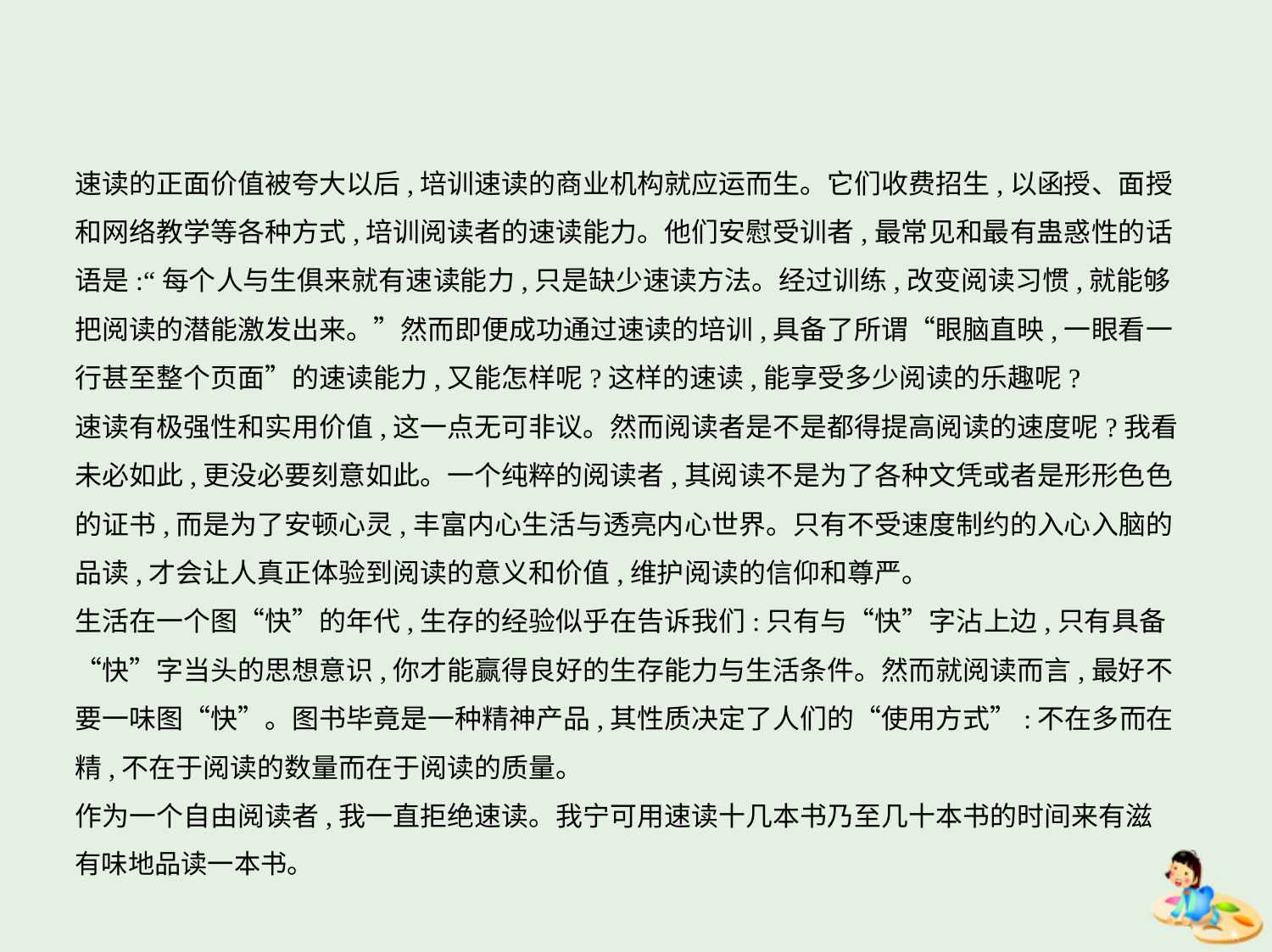

速读的正面价值被夸大以后,培训速读的商业机构就应运而生。它们收费招生,以函授、面授
和网络教学等各种方式,培训阅读者的速读能力。他们安慰受训者,最常见和最有蛊惑性的话
语是:“每个人与生俱来就有速读能力,只是缺少速读方法。经过训练,改变阅读习惯,就能够
把阅读的潜能激发出来。”然而即便成功通过速读的培训,具备了所谓“眼脑直映,一眼看一
行甚至整个页面”的速读能力,又能怎样呢?这样的速读,能享受多少阅读的乐趣呢?
速读有极强性和实用价值,这一点无可非议。然而阅读者是不是都得提高阅读的速度呢?我看
未必如此,更没必要刻意如此。一个纯粹的阅读者,其阅读不是为了各种文凭或者是形形色色
的证书,而是为了安顿心灵,丰富内心生活与透亮内心世界。只有不受速度制约的入心入脑的
品读,才会让人真正体验到阅读的意义和价值,维护阅读的信仰和尊严。
生活在一个图“快”的年代,生存的经验似乎在告诉我们:只有与“快”字沾上边,只有具备
“快”字当头的思想意识,你才能赢得良好的生存能力与生活条件。然而就阅读而言,最好不
要一味图“快”。图书毕竟是一种精神产品,其性质决定了人们的“使用方式”:不在多而在
精,不在于阅读的数量而在于阅读的质量。
作为一个自由阅读者,我一直拒绝速读。我宁可用速读十几本书乃至几十本书的时间来有滋
有味地品读一本书。